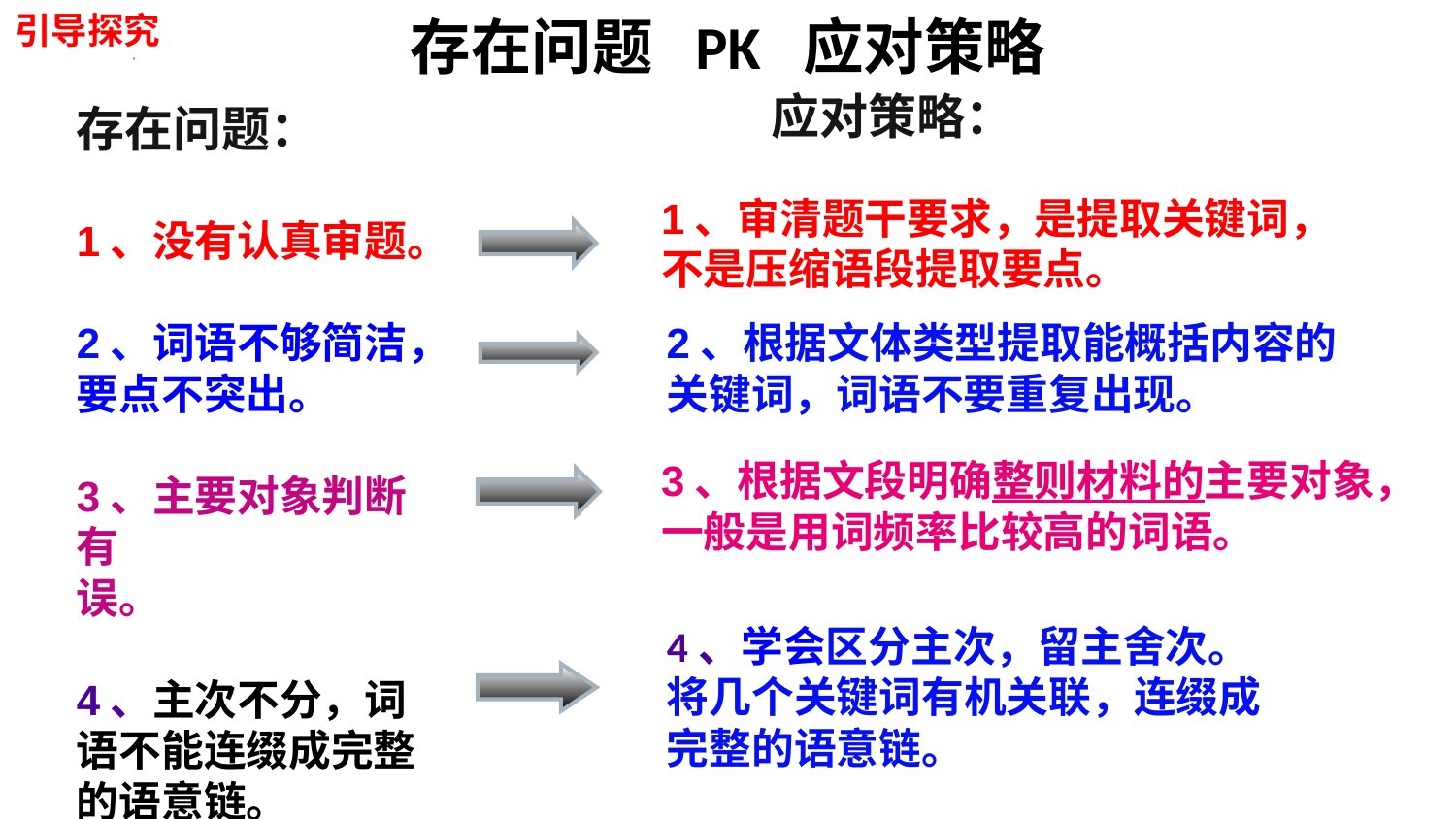

引导探究
存在问题  PK  应对策略
应对策略：
存在问题：

1、没有认真审题。

2、词语不够简洁，
要点不突出。

3、主要对象判断有
误。

4、主次不分，词语不能连缀成完整的语意链。

1、审清题干要求，是提取关键词，不是压缩语段提取要点。

2、根据文体类型提取能概括内容的关键词，词语不要重复出现。

3、根据文段明确整则材料的主要对象，一般是用词频率比较高的词语。

4、学会区分主次，留主舍次。将几个关键词有机关联，连缀成完整的语意链。